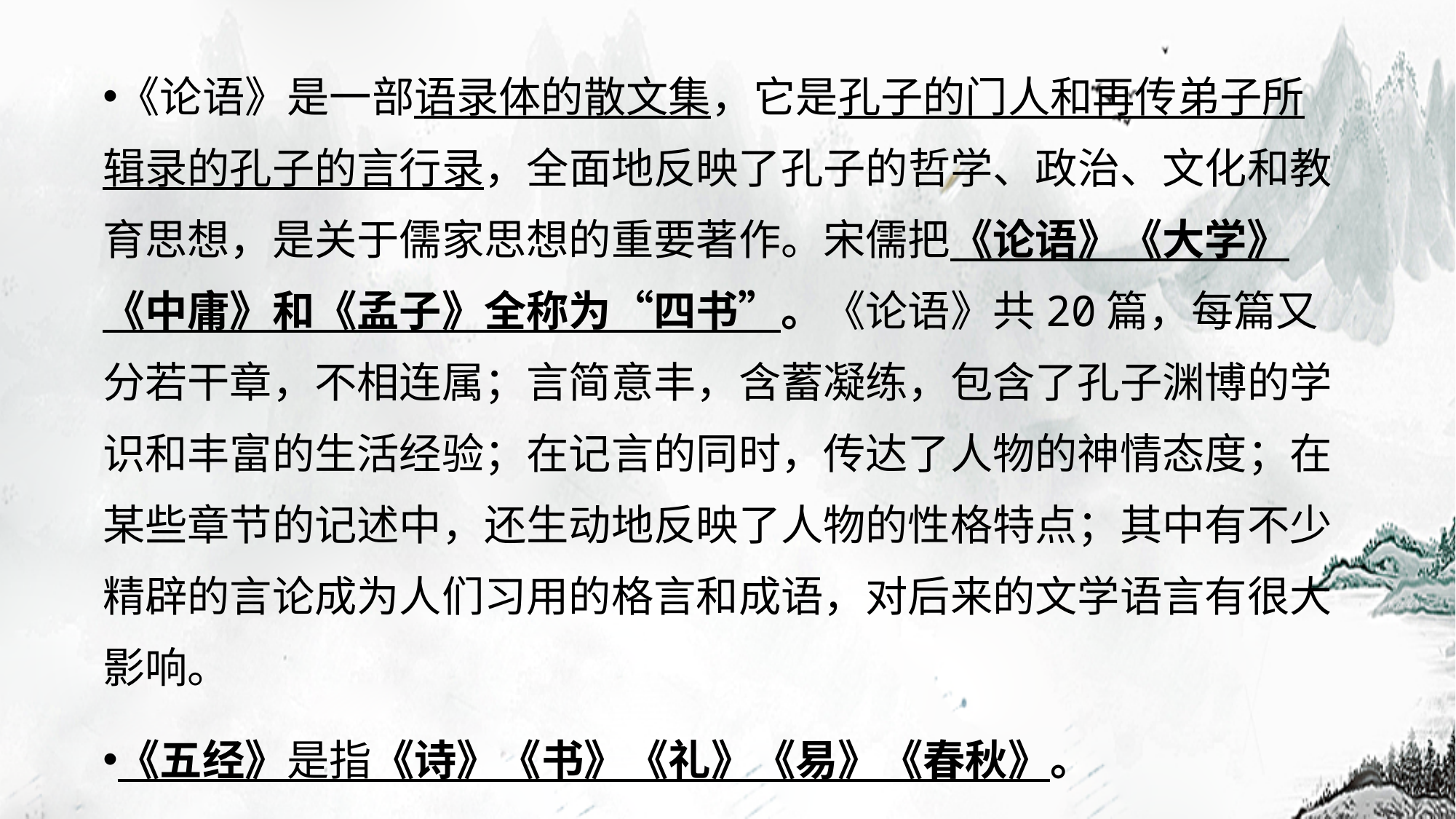

《论语》是一部语录体的散文集，它是孔子的门人和再传弟子所辑录的孔子的言行录，全面地反映了孔子的哲学、政治、文化和教育思想，是关于儒家思想的重要著作。宋儒把《论语》《大学》《中庸》和《孟子》全称为“四书”。《论语》共20篇，每篇又分若干章，不相连属；言简意丰，含蓄凝练，包含了孔子渊博的学识和丰富的生活经验；在记言的同时，传达了人物的神情态度；在某些章节的记述中，还生动地反映了人物的性格特点；其中有不少精辟的言论成为人们习用的格言和成语，对后来的文学语言有很大影响。
《五经》是指《诗》《书》《礼》《易》《春秋》。